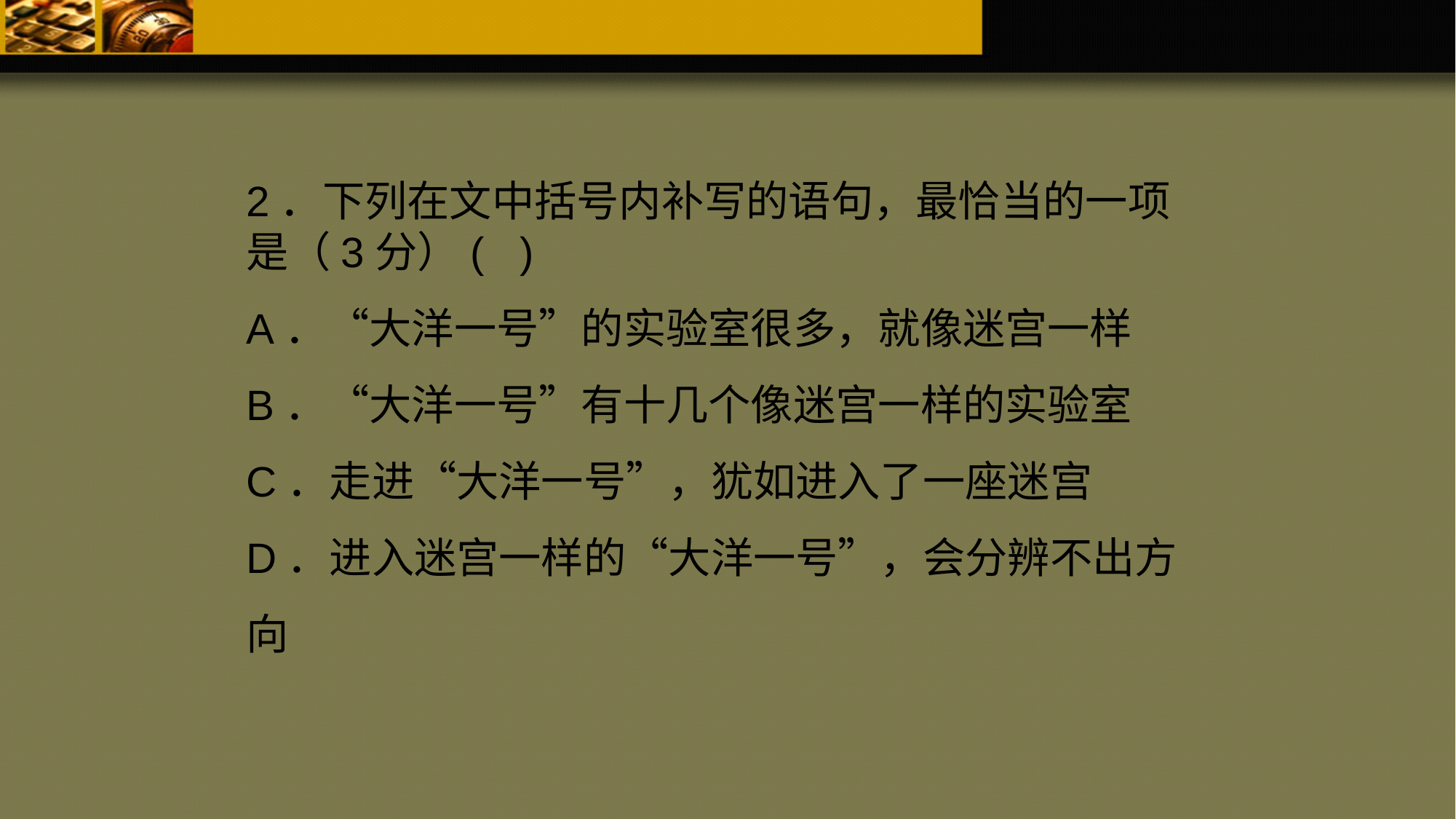

2．下列在文中括号内补写的语句，最恰当的一项是（3分）(   )
A．“大洋一号”的实验室很多，就像迷宫一样
B．“大洋一号”有十几个像迷宫一样的实验室
C．走进“大洋一号”，犹如进入了一座迷宫
D．进入迷宫一样的“大洋一号”，会分辨不出方向
8